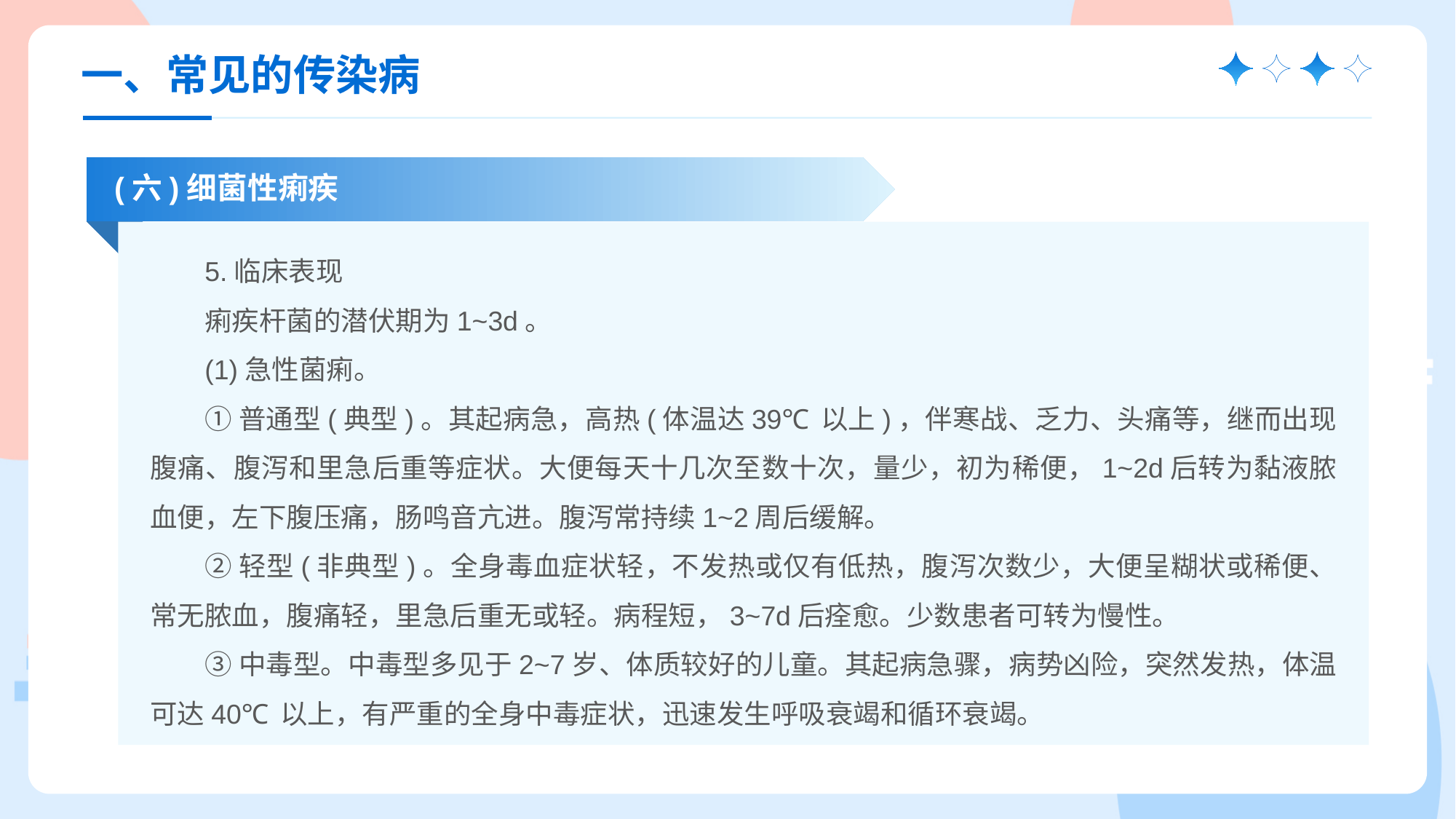

一、常见的传染病
(六)细菌性痢疾

5.临床表现
痢疾杆菌的潜伏期为1~3d。
(1)急性菌痢。
①普通型(典型)。其起病急，高热(体温达39℃以上)，伴寒战、乏力、头痛等，继而出现腹痛、腹泻和里急后重等症状。大便每天十几次至数十次，量少，初为稀便，1~2d后转为黏液脓血便，左下腹压痛，肠鸣音亢进。腹泻常持续1~2周后缓解。
②轻型(非典型)。全身毒血症状轻，不发热或仅有低热，腹泻次数少，大便呈糊状或稀便、常无脓血，腹痛轻，里急后重无或轻。病程短，3~7d后痊愈。少数患者可转为慢性。
③中毒型。中毒型多见于2~7岁、体质较好的儿童。其起病急骤，病势凶险，突然发热，体温可达40℃以上，有严重的全身中毒症状，迅速发生呼吸衰竭和循环衰竭。